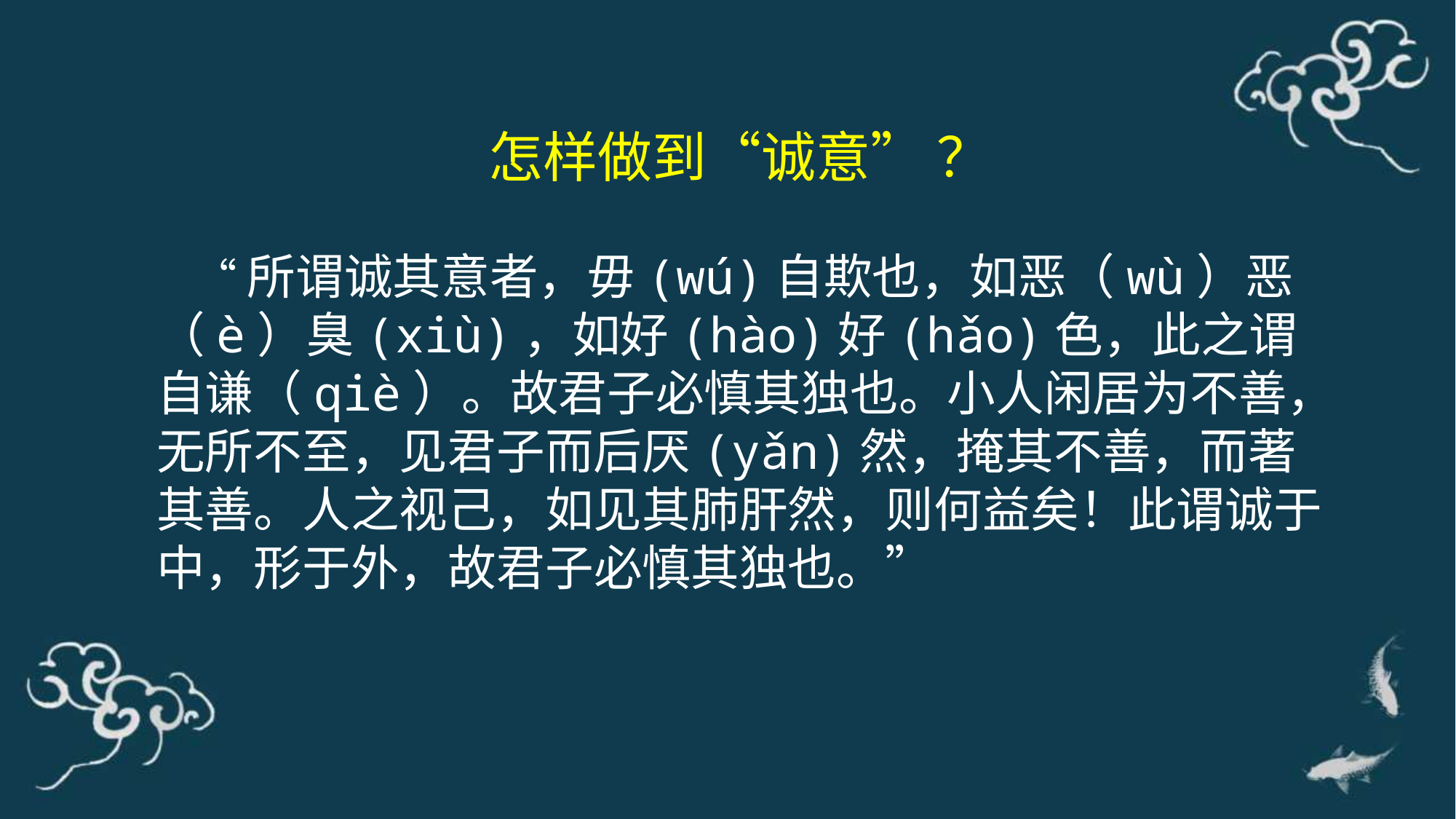

怎样做到“诚意” ？

    “所谓诚其意者，毋(wú)自欺也，如恶（wù）恶（è）臭(xiù)，如好(hào)好(hǎo)色，此之谓自谦（qiè）。故君子必慎其独也。小人闲居为不善，无所不至，见君子而后厌(yǎn)然，掩其不善，而著其善。人之视己，如见其肺肝然，则何益矣！此谓诚于中，形于外，故君子必慎其独也。”